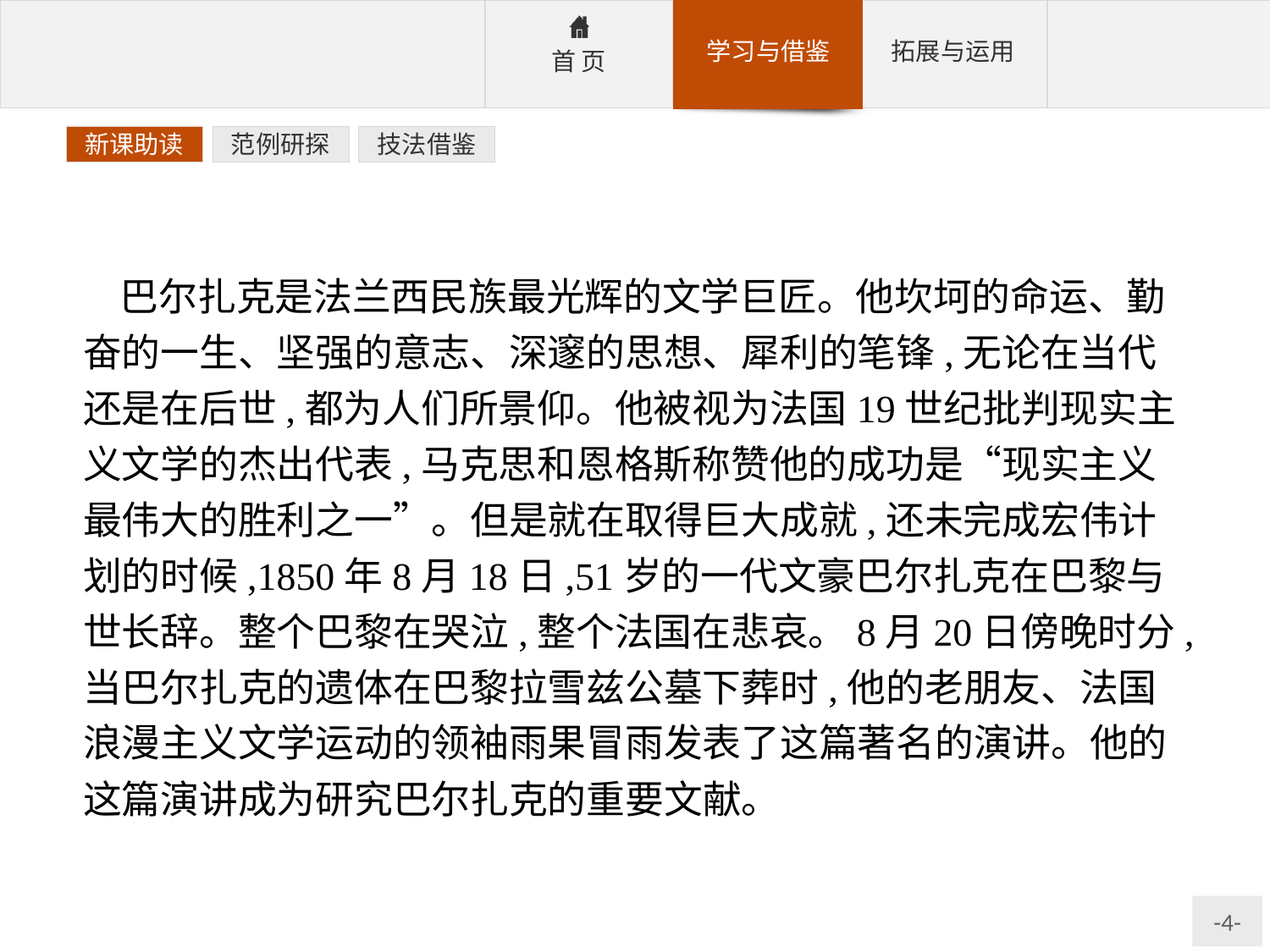

新课助读
范例研探
技法借鉴
巴尔扎克是法兰西民族最光辉的文学巨匠。他坎坷的命运、勤奋的一生、坚强的意志、深邃的思想、犀利的笔锋,无论在当代还是在后世,都为人们所景仰。他被视为法国19世纪批判现实主义文学的杰出代表,马克思和恩格斯称赞他的成功是“现实主义最伟大的胜利之一”。但是就在取得巨大成就,还未完成宏伟计划的时候,1850年8月18日,51岁的一代文豪巴尔扎克在巴黎与世长辞。整个巴黎在哭泣,整个法国在悲哀。8月20日傍晚时分,当巴尔扎克的遗体在巴黎拉雪兹公墓下葬时,他的老朋友、法国浪漫主义文学运动的领袖雨果冒雨发表了这篇著名的演讲。他的这篇演讲成为研究巴尔扎克的重要文献。